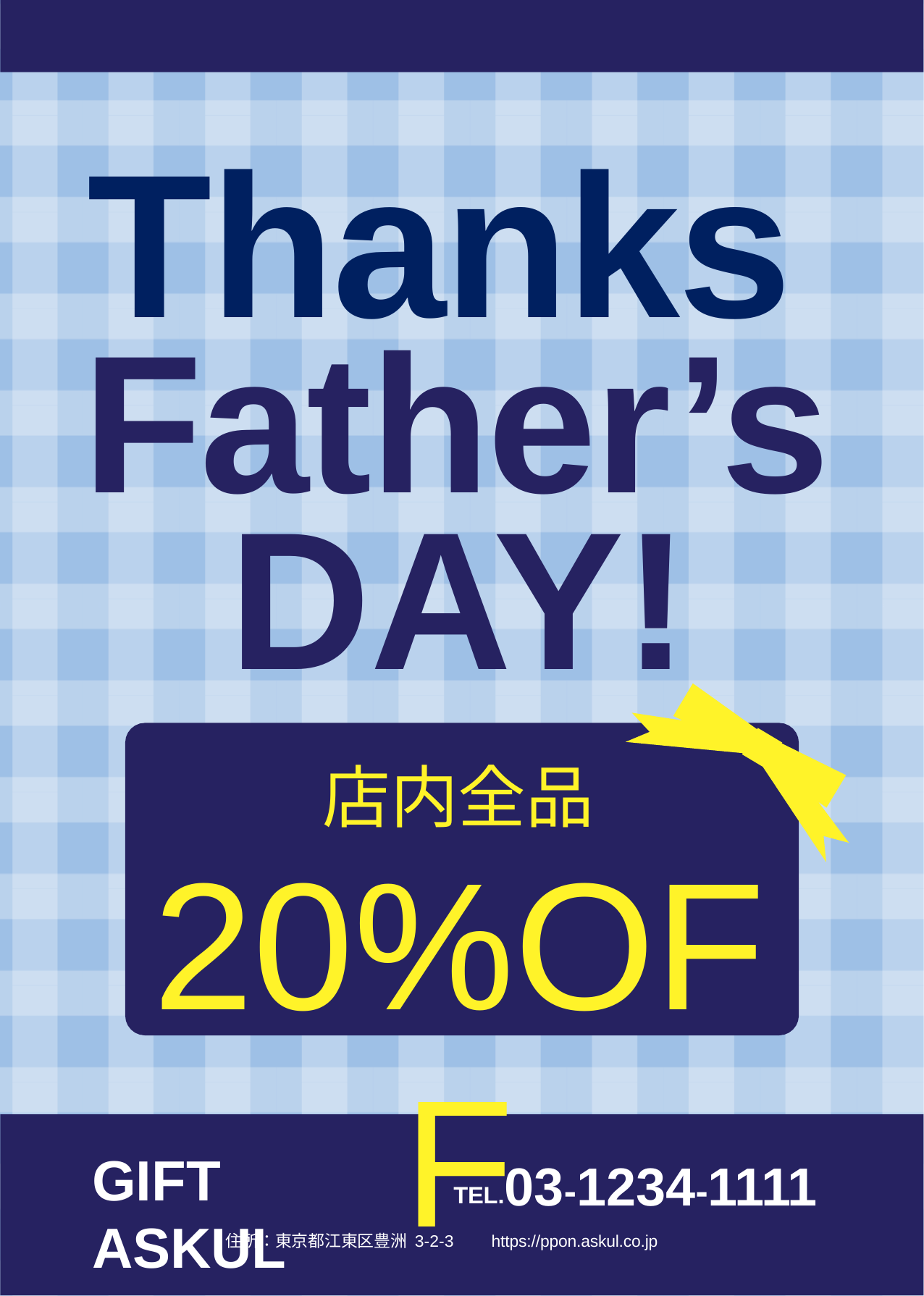

# Thanks
Father’s
DAY!

店内全品
20%OFF
TEL.03-1234-1111
GIFT ASKUL
住所：東京都江東区豊洲 3-2-3
https://ppon.askul.co.jp